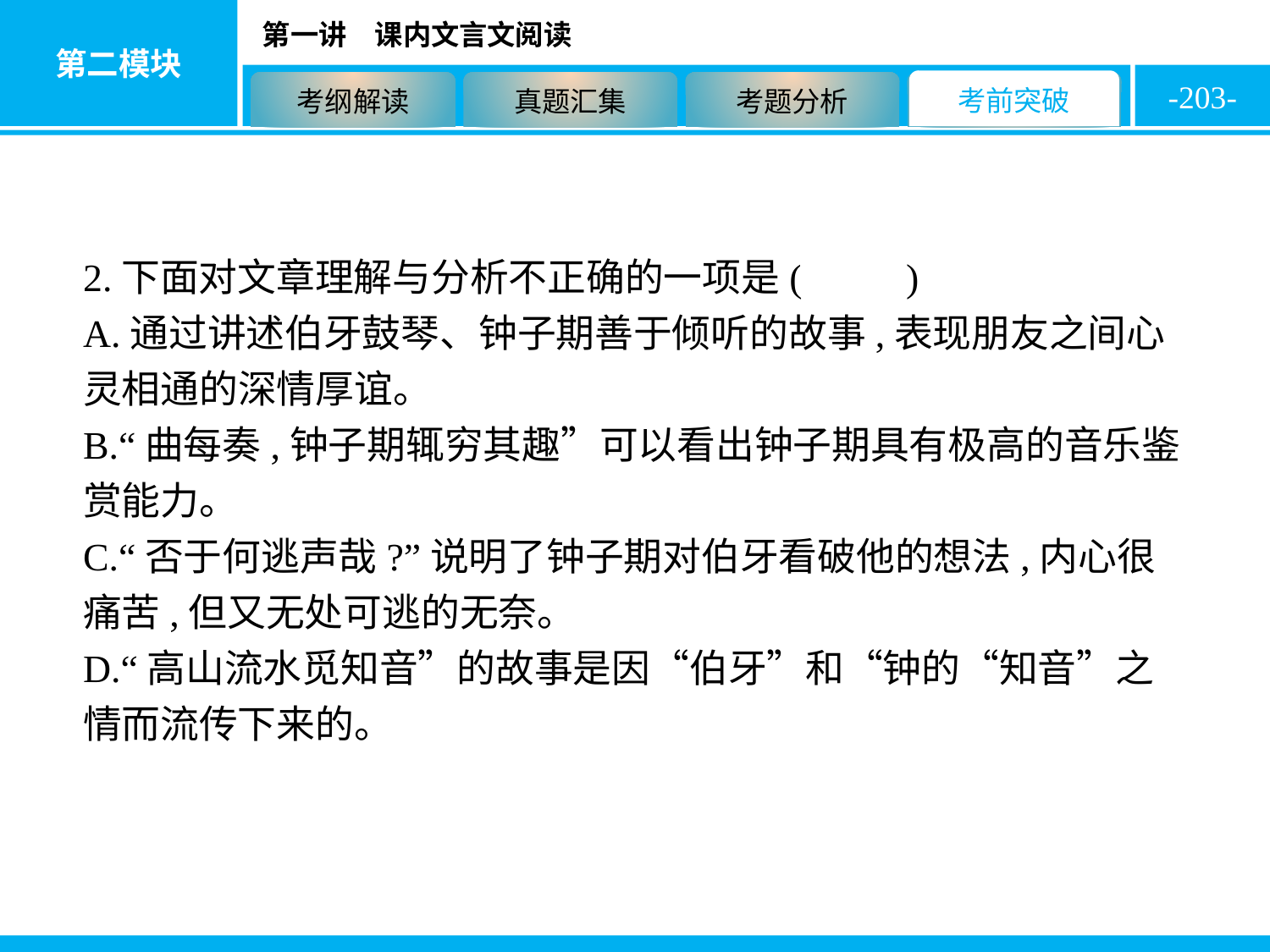

-203-
2.下面对文章理解与分析不正确的一项是(    C    )
A.通过讲述伯牙鼓琴、钟子期善于倾听的故事,表现朋友之间心灵相通的深情厚谊。
B.“曲每奏,钟子期辄穷其趣”可以看出钟子期具有极高的音乐鉴赏能力。
C.“否于何逃声哉?”说明了钟子期对伯牙看破他的想法,内心很痛苦,但又无处可逃的无奈。
D.“高山流水觅知音”的故事是因“伯牙”和“钟的“知音”之情而流传下来的。